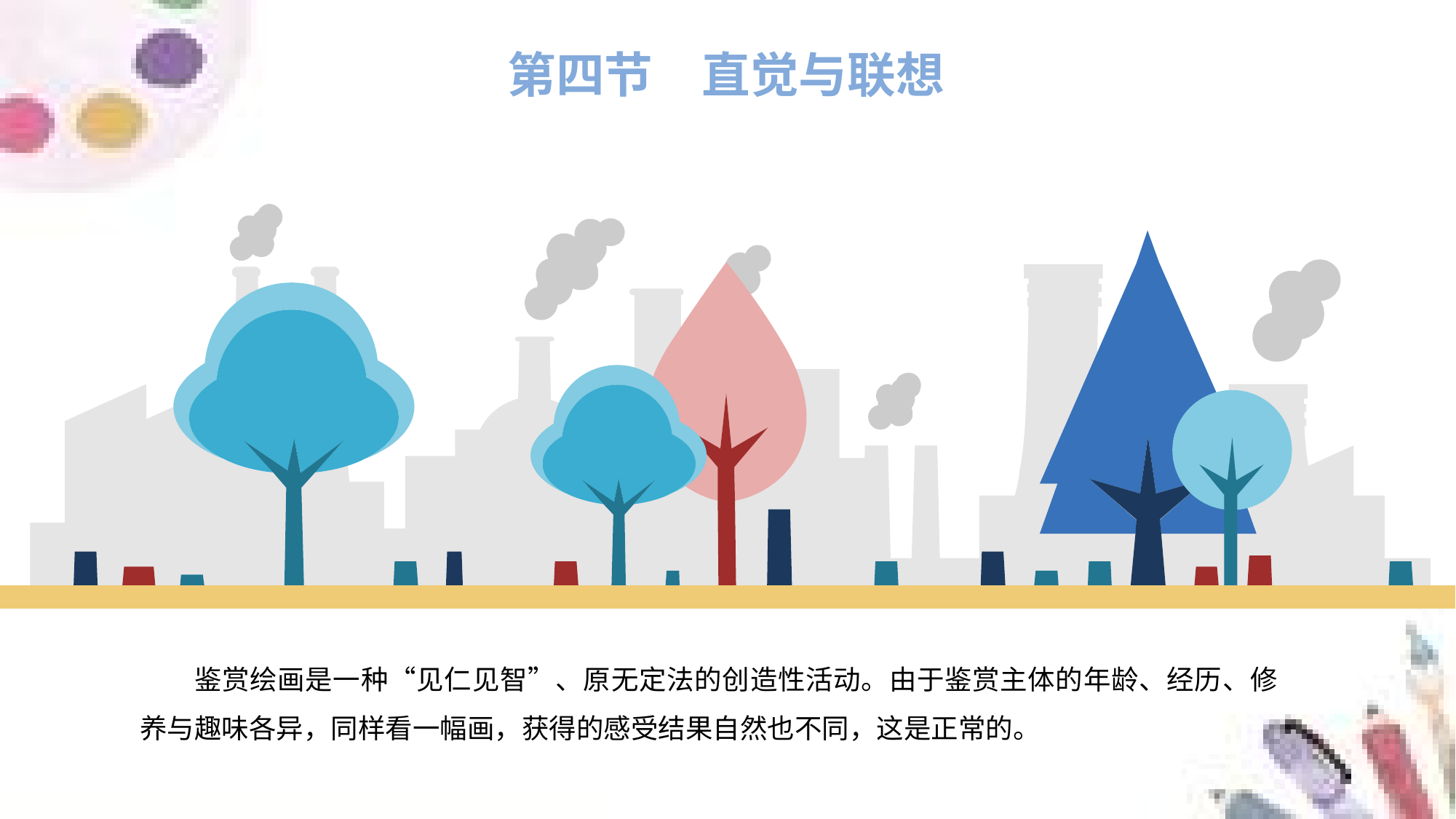

第四节　直觉与联想

鉴赏绘画是一种“见仁见智”、原无定法的创造性活动。由于鉴赏主体的年龄、经历、修养与趣味各异，同样看一幅画，获得的感受结果自然也不同，这是正常的。